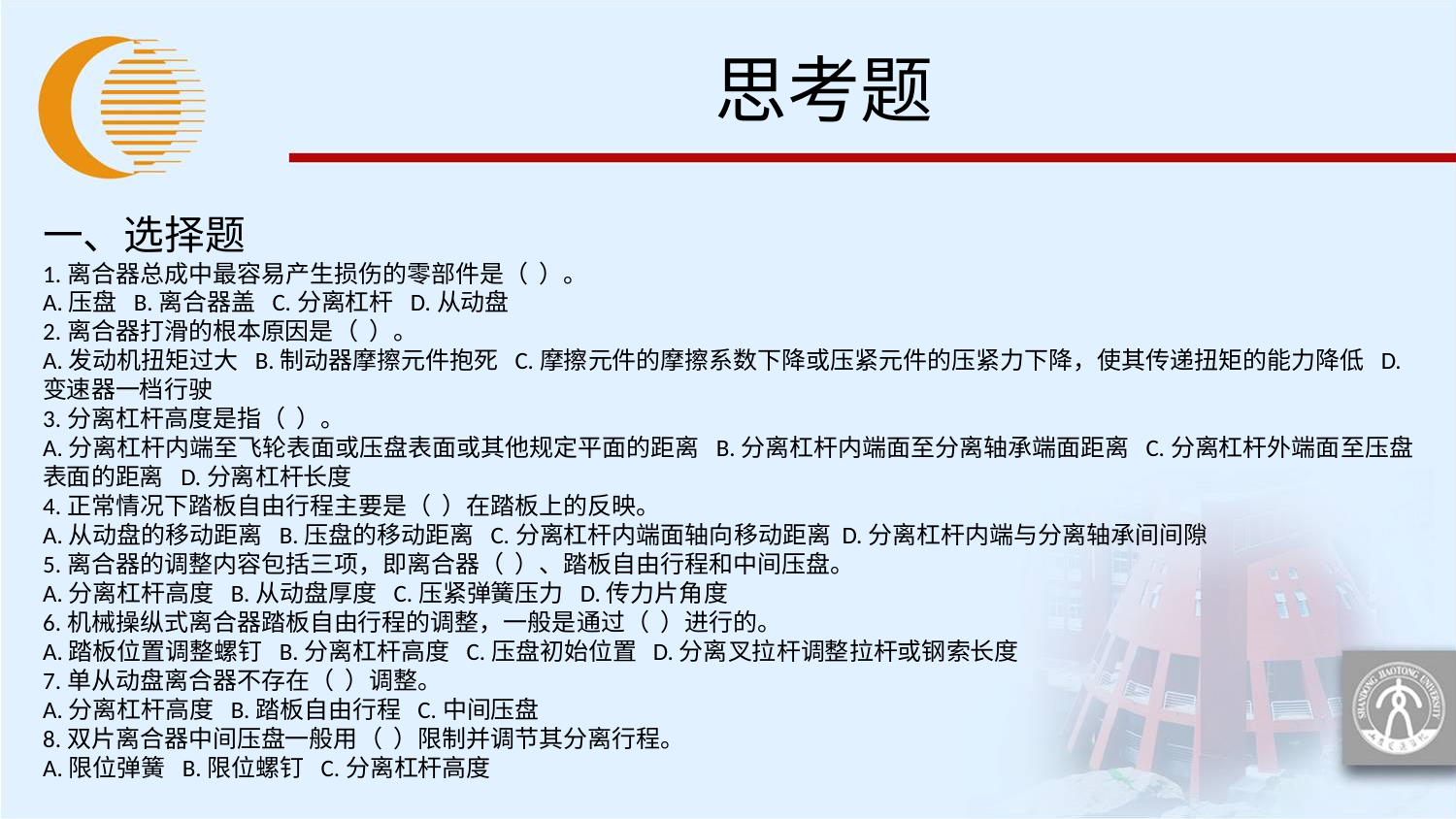

# 思考题
一、选择题
1.离合器总成中最容易产生损伤的零部件是（  ）。
A.压盘  B.离合器盖  C.分离杠杆  D.从动盘
2.离合器打滑的根本原因是（  ）。
A.发动机扭矩过大  B.制动器摩擦元件抱死  C.摩擦元件的摩擦系数下降或压紧元件的压紧力下降，使其传递扭矩的能力降低  D.变速器一档行驶
3.分离杠杆高度是指（  ）。
A.分离杠杆内端至飞轮表面或压盘表面或其他规定平面的距离  B.分离杠杆内端面至分离轴承端面距离  C.分离杠杆外端面至压盘表面的距离  D.分离杠杆长度
4.正常情况下踏板自由行程主要是（  ）在踏板上的反映。
A.从动盘的移动距离  B.压盘的移动距离  C.分离杠杆内端面轴向移动距离 D.分离杠杆内端与分离轴承间间隙
5.离合器的调整内容包括三项，即离合器（  ）、踏板自由行程和中间压盘。
A.分离杠杆高度  B.从动盘厚度  C.压紧弹簧压力  D.传力片角度
6.机械操纵式离合器踏板自由行程的调整，一般是通过（  ）进行的。
A.踏板位置调整螺钉  B.分离杠杆高度  C.压盘初始位置  D.分离叉拉杆调整拉杆或钢索长度
7.单从动盘离合器不存在（  ）调整。
A.分离杠杆高度  B.踏板自由行程  C.中间压盘
8.双片离合器中间压盘一般用（  ）限制并调节其分离行程。
A.限位弹簧  B.限位螺钉  C.分离杠杆高度